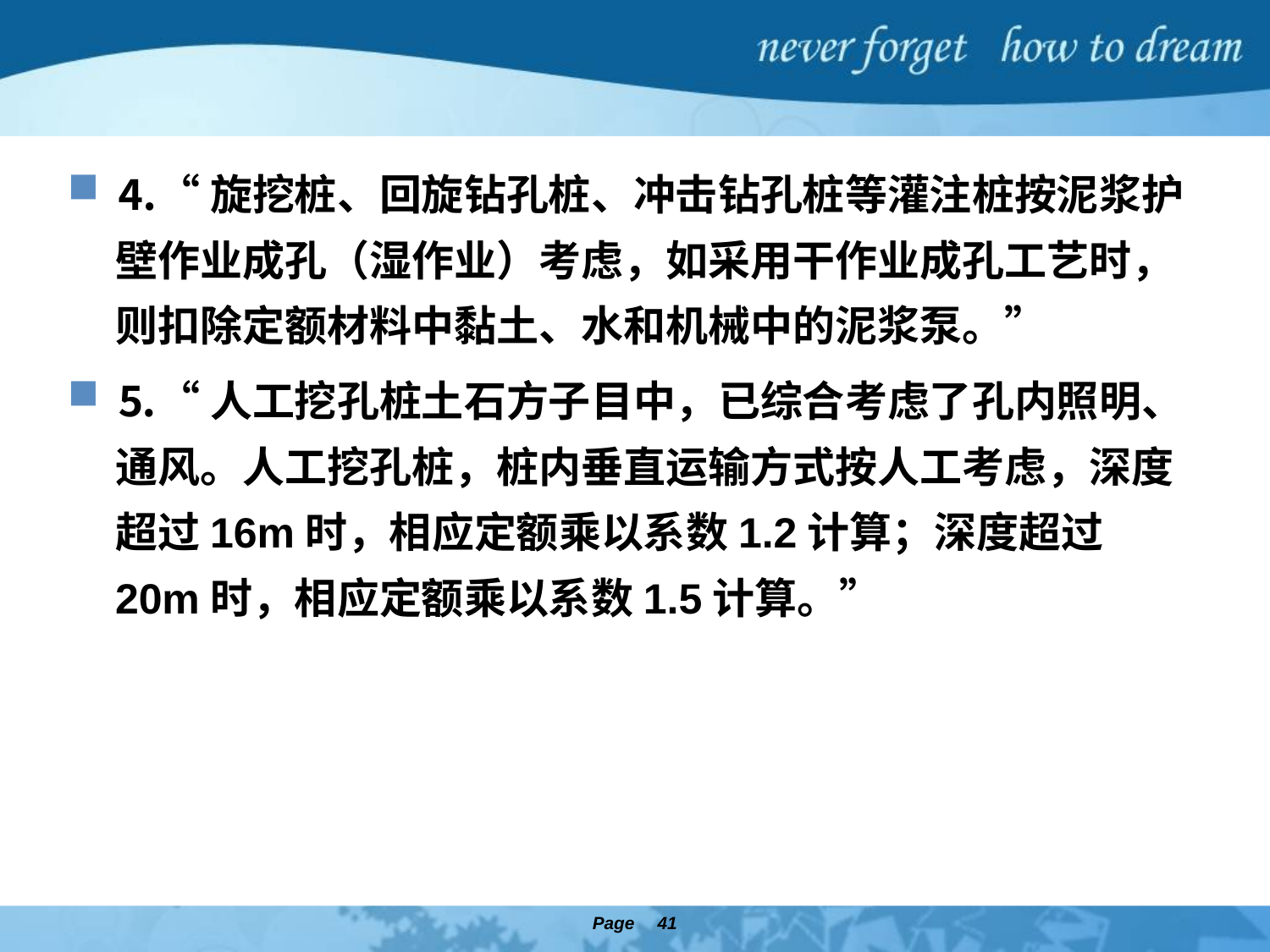

⒋“旋挖桩、回旋钻孔桩、冲击钻孔桩等灌注桩按泥浆护壁作业成孔（湿作业）考虑，如采用干作业成孔工艺时，则扣除定额材料中黏土、水和机械中的泥浆泵。”
⒌“人工挖孔桩土石方子目中，已综合考虑了孔内照明、通风。人工挖孔桩，桩内垂直运输方式按人工考虑，深度超过16m时，相应定额乘以系数1.2计算；深度超过20m时，相应定额乘以系数1.5计算。”